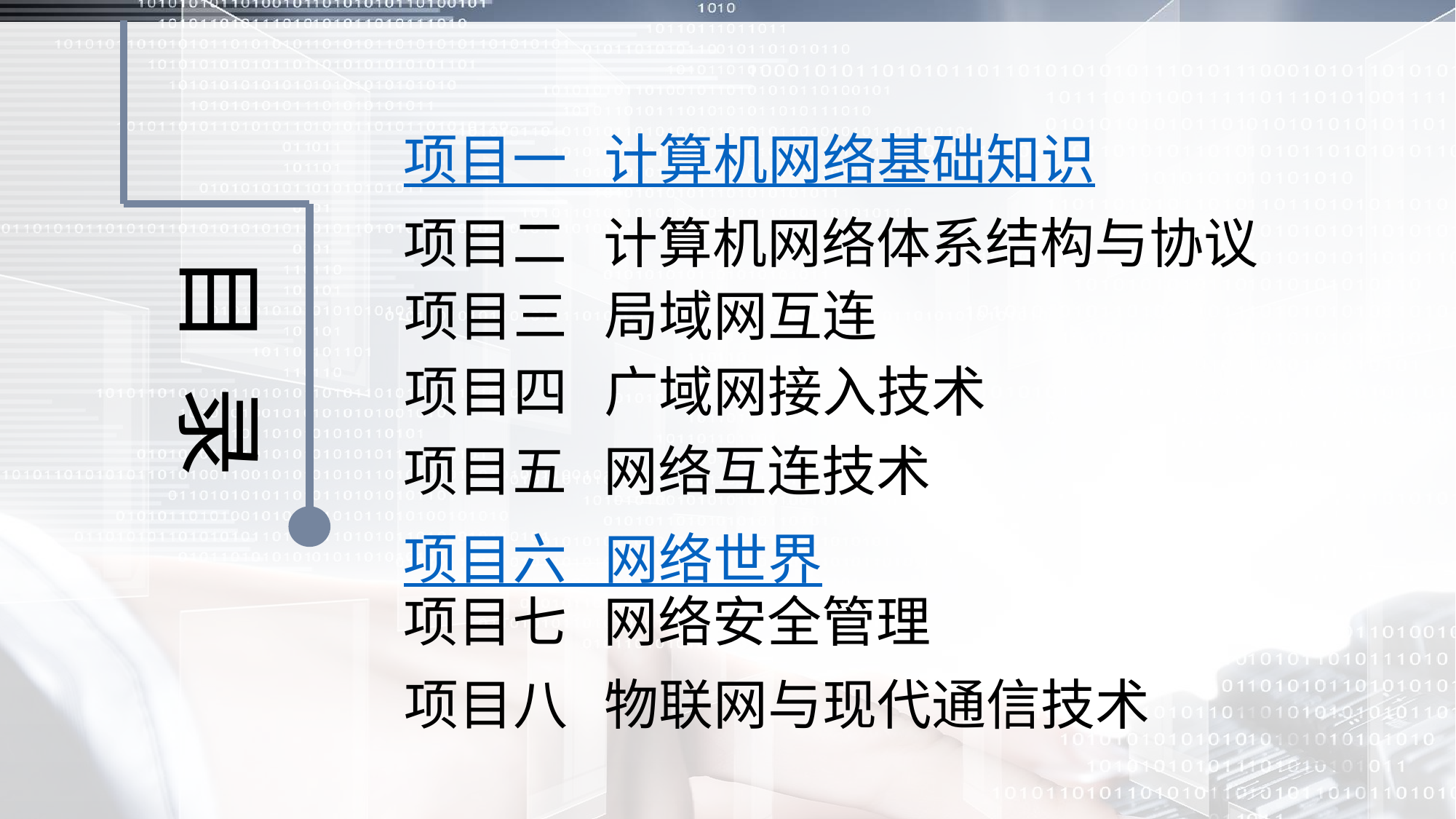

项目一   计算机网络基础知识
项目二   计算机网络体系结构与协议
目  录
项目三   局域网互连
项目四   广域网接入技术
项目五   网络互连技术

项目六   网络世界
项目七   网络安全管理
项目八   物联网与现代通信技术